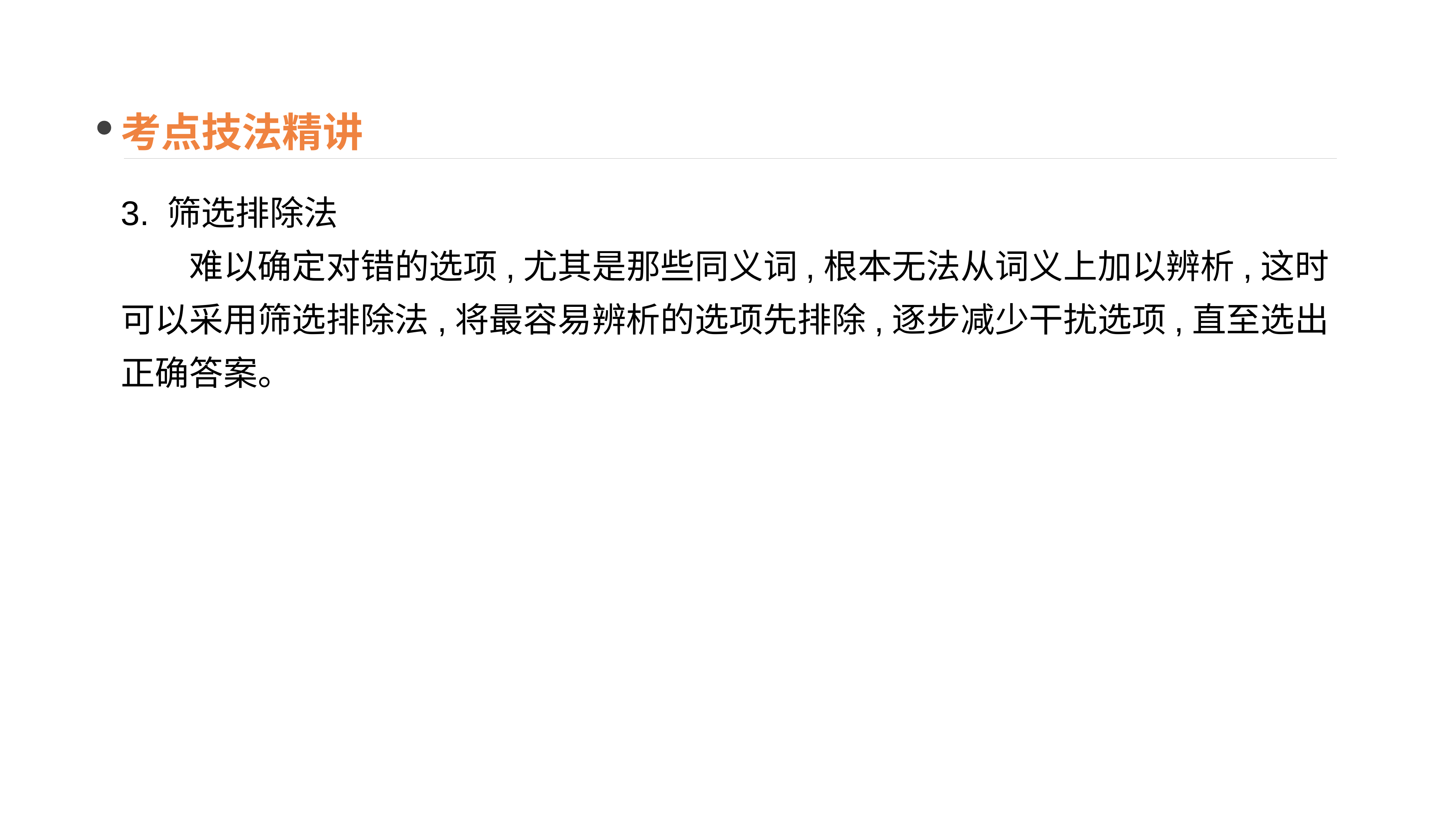

考点技法精讲

3. 筛选排除法
　　难以确定对错的选项,尤其是那些同义词,根本无法从词义上加以辨析,这时可以采用筛选排除法,将最容易辨析的选项先排除,逐步减少干扰选项,直至选出正确答案。